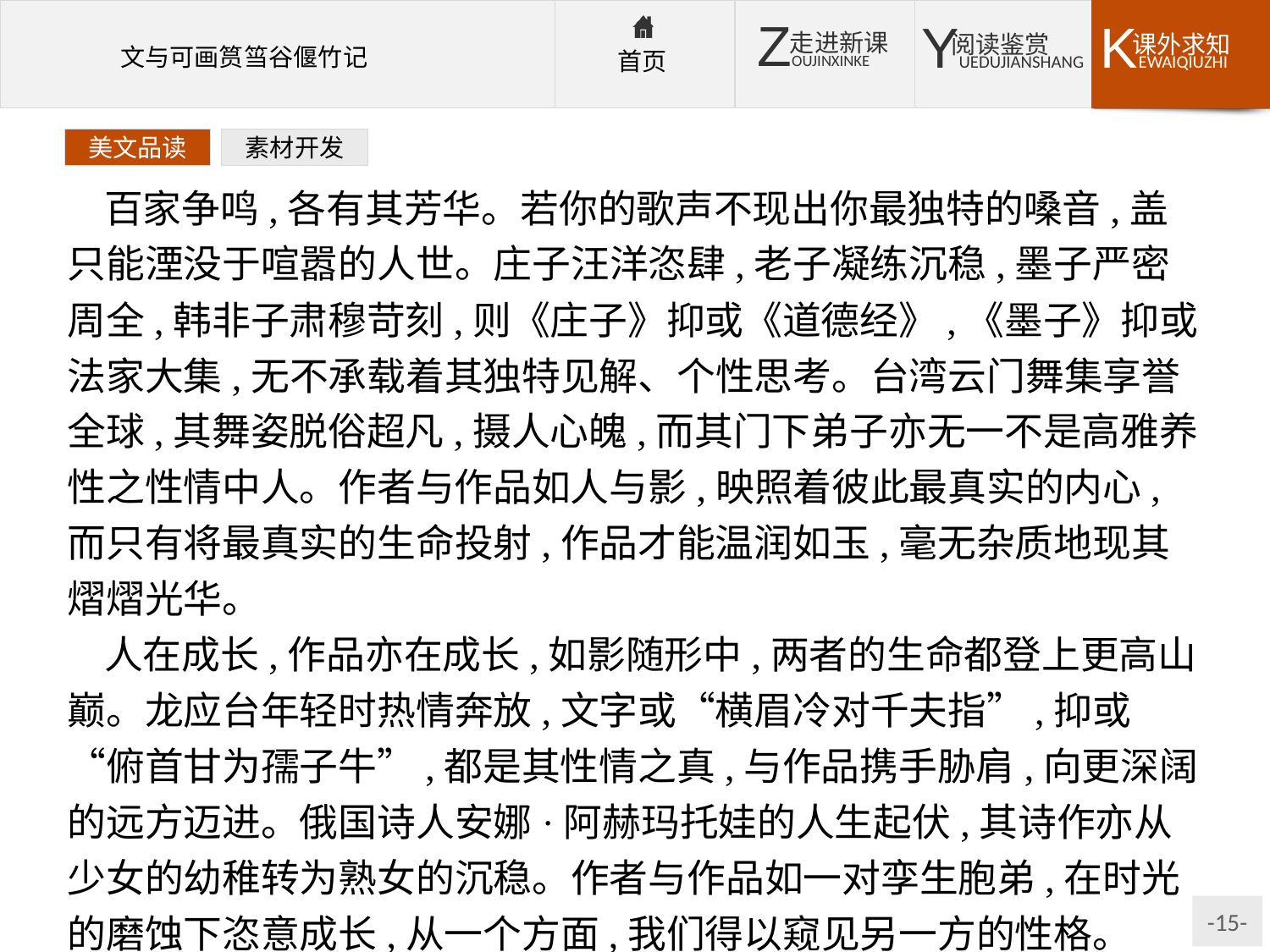

美文品读
素材开发
百家争鸣,各有其芳华。若你的歌声不现出你最独特的嗓音,盖只能湮没于喧嚣的人世。庄子汪洋恣肆,老子凝练沉稳,墨子严密周全,韩非子肃穆苛刻,则《庄子》抑或《道德经》,《墨子》抑或法家大集,无不承载着其独特见解、个性思考。台湾云门舞集享誉全球,其舞姿脱俗超凡,摄人心魄,而其门下弟子亦无一不是高雅养性之性情中人。作者与作品如人与影,映照着彼此最真实的内心,而只有将最真实的生命投射,作品才能温润如玉,毫无杂质地现其熠熠光华。
人在成长,作品亦在成长,如影随形中,两者的生命都登上更高山巅。龙应台年轻时热情奔放,文字或“横眉冷对千夫指”,抑或“俯首甘为孺子牛”,都是其性情之真,与作品携手胁肩,向更深阔的远方迈进。俄国诗人安娜·阿赫玛托娃的人生起伏,其诗作亦从少女的幼稚转为熟女的沉稳。作者与作品如一对孪生胞弟,在时光的磨蚀下恣意成长,从一个方面,我们得以窥见另一方的性格。